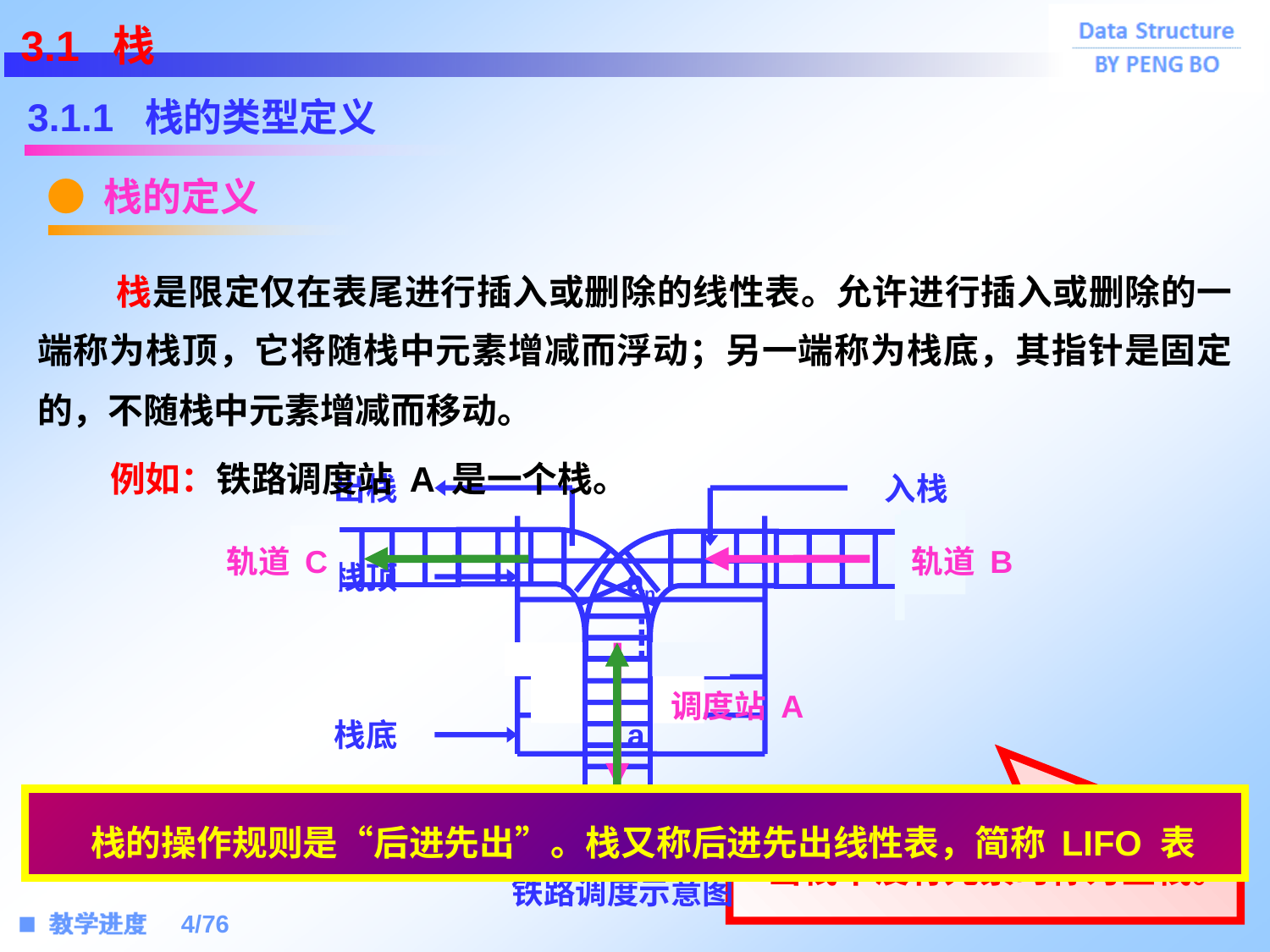

3.1  栈

3.1.1  栈的类型定义

● 栈的定义

        栈是限定仅在表尾进行插入或删除的线性表。允许进行插入或删除的一端称为栈顶，它将随栈中元素增减而浮动；另一端称为栈底，其指针是固定的，不随栈中元素增减而移动。
        例如：铁路调度站 A 是一个栈。
出栈
入栈

栈顶

an

a2
栈底

a1

栈示意图

轨道 C
轨道 B

调度站 A

铁路调度示意图

 栈的操作规则是“后进先出”。栈又称后进先出线性表，简称 LIFO 表

当栈中没有元素时称为空栈。